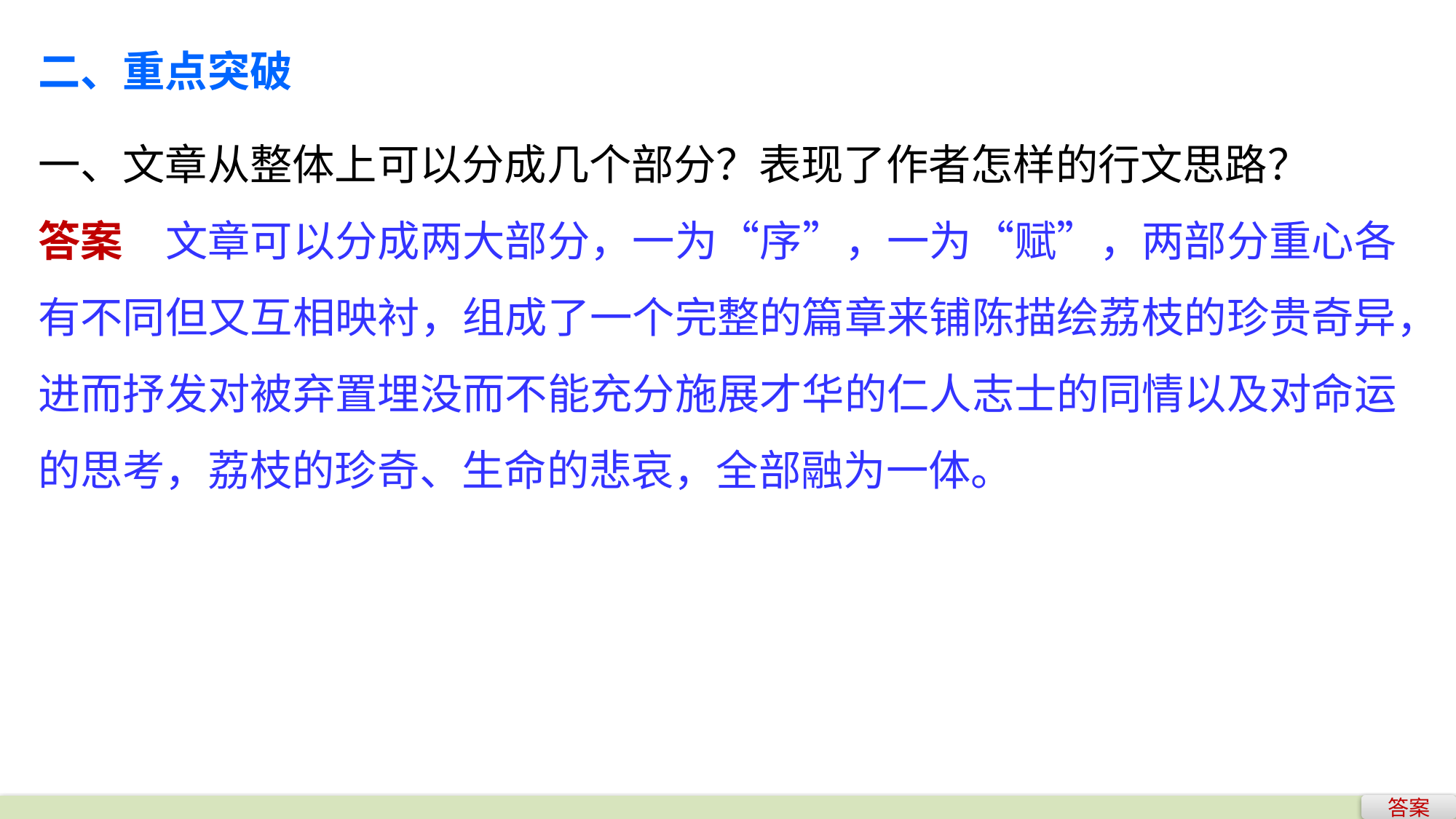

二、重点突破
一、文章从整体上可以分成几个部分？表现了作者怎样的行文思路？
答案　文章可以分成两大部分，一为“序”，一为“赋”，两部分重心各有不同但又互相映衬，组成了一个完整的篇章来铺陈描绘荔枝的珍贵奇异，进而抒发对被弃置埋没而不能充分施展才华的仁人志士的同情以及对命运的思考，荔枝的珍奇、生命的悲哀，全部融为一体。
答案